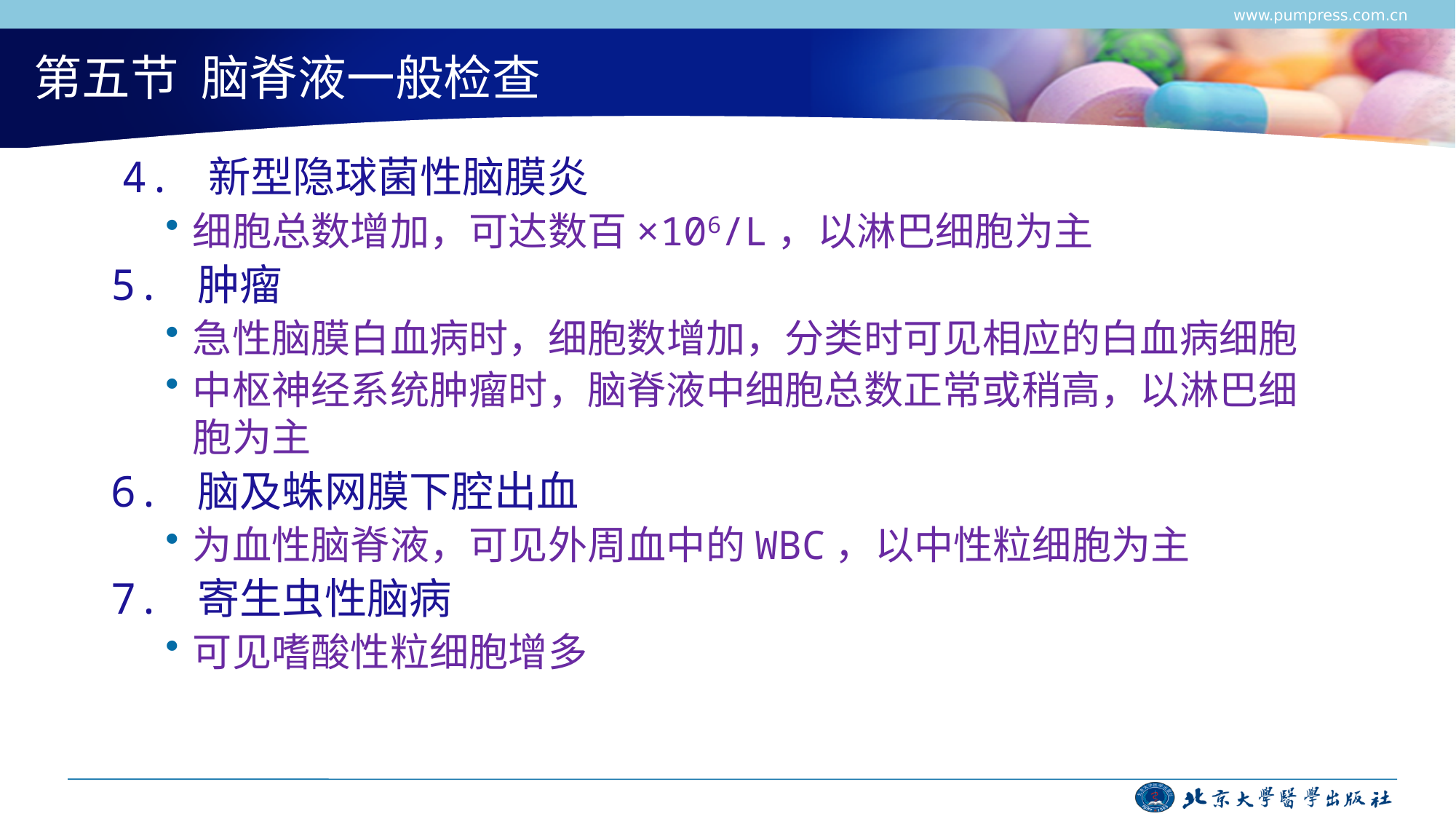

www.pumpress.com.cn
# 第五节  脑脊液一般检查
 4. 新型隐球菌性脑膜炎
细胞总数增加，可达数百×106/L，以淋巴细胞为主
5. 肿瘤
急性脑膜白血病时，细胞数增加，分类时可见相应的白血病细胞
中枢神经系统肿瘤时，脑脊液中细胞总数正常或稍高，以淋巴细胞为主
6. 脑及蛛网膜下腔出血
为血性脑脊液，可见外周血中的WBC，以中性粒细胞为主
7. 寄生虫性脑病
可见嗜酸性粒细胞增多